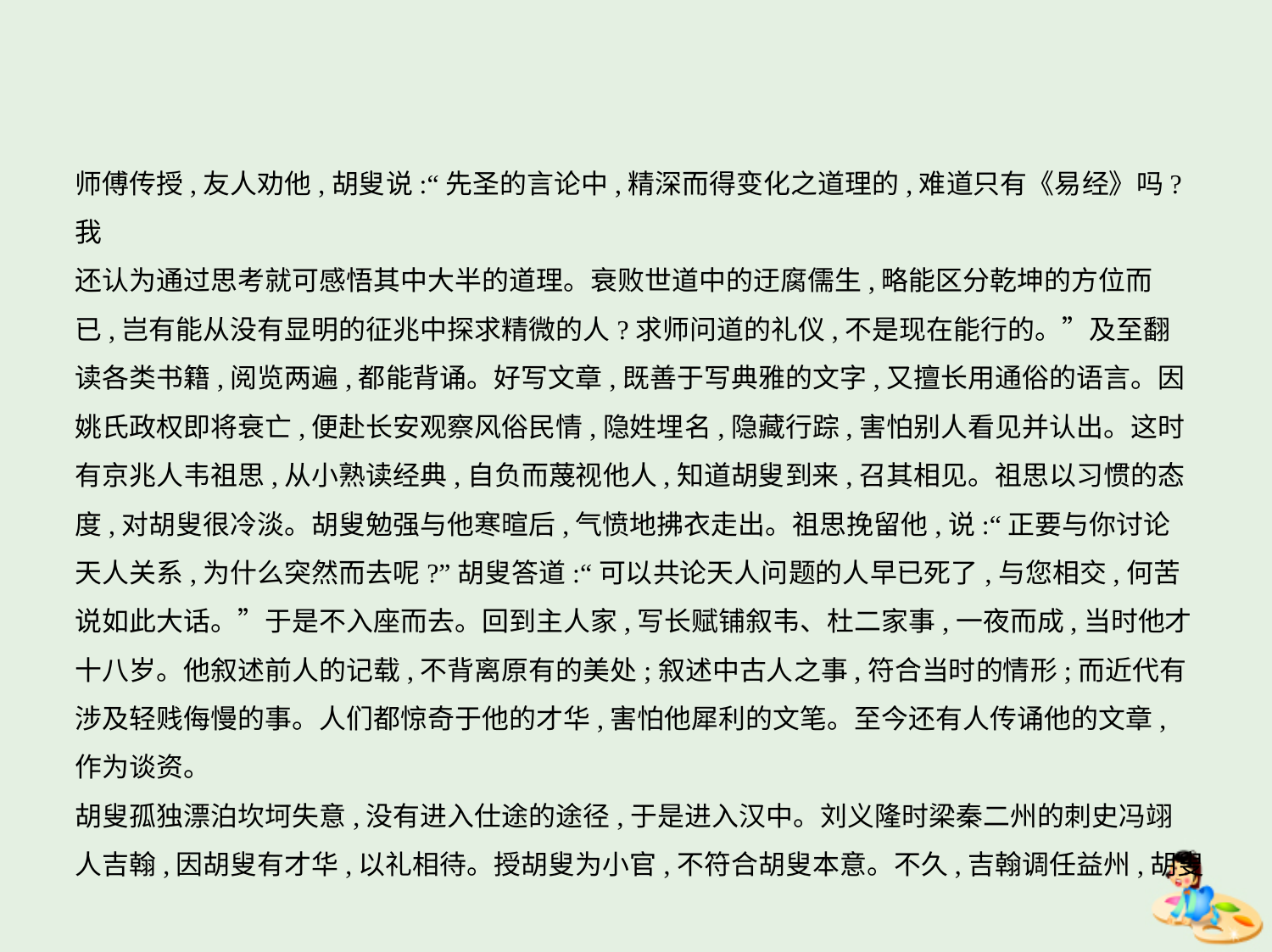

师傅传授,友人劝他,胡叟说:“先圣的言论中,精深而得变化之道理的,难道只有《易经》吗?我
还认为通过思考就可感悟其中大半的道理。衰败世道中的迂腐儒生,略能区分乾坤的方位而
已,岂有能从没有显明的征兆中探求精微的人?求师问道的礼仪,不是现在能行的。”及至翻
读各类书籍,阅览两遍,都能背诵。好写文章,既善于写典雅的文字,又擅长用通俗的语言。因
姚氏政权即将衰亡,便赴长安观察风俗民情,隐姓埋名,隐藏行踪,害怕别人看见并认出。这时
有京兆人韦祖思,从小熟读经典,自负而蔑视他人,知道胡叟到来,召其相见。祖思以习惯的态
度,对胡叟很冷淡。胡叟勉强与他寒暄后,气愤地拂衣走出。祖思挽留他,说:“正要与你讨论
天人关系,为什么突然而去呢?”胡叟答道:“可以共论天人问题的人早已死了,与您相交,何苦
说如此大话。”于是不入座而去。回到主人家,写长赋铺叙韦、杜二家事,一夜而成,当时他才
十八岁。他叙述前人的记载,不背离原有的美处;叙述中古人之事,符合当时的情形;而近代有
涉及轻贱侮慢的事。人们都惊奇于他的才华,害怕他犀利的文笔。至今还有人传诵他的文章,
作为谈资。
胡叟孤独漂泊坎坷失意,没有进入仕途的途径,于是进入汉中。刘义隆时梁秦二州的刺史冯翊
人吉翰,因胡叟有才华,以礼相待。授胡叟为小官,不符合胡叟本意。不久,吉翰调任益州,胡叟